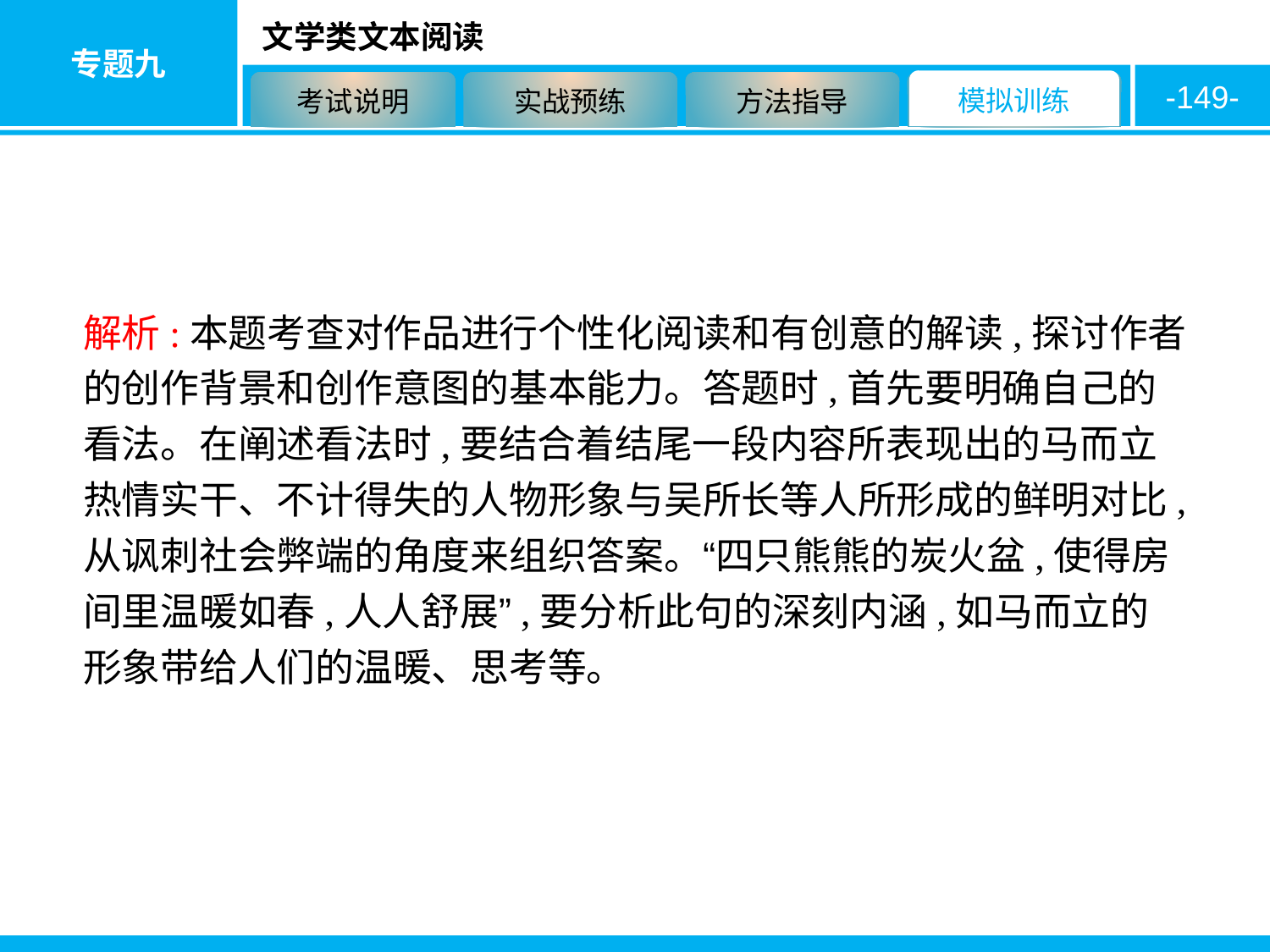

-149-
解析:本题考查对作品进行个性化阅读和有创意的解读,探讨作者的创作背景和创作意图的基本能力。答题时,首先要明确自己的看法。在阐述看法时,要结合着结尾一段内容所表现出的马而立热情实干、不计得失的人物形象与吴所长等人所形成的鲜明对比,从讽刺社会弊端的角度来组织答案。“四只熊熊的炭火盆,使得房间里温暖如春,人人舒展”,要分析此句的深刻内涵,如马而立的形象带给人们的温暖、思考等。